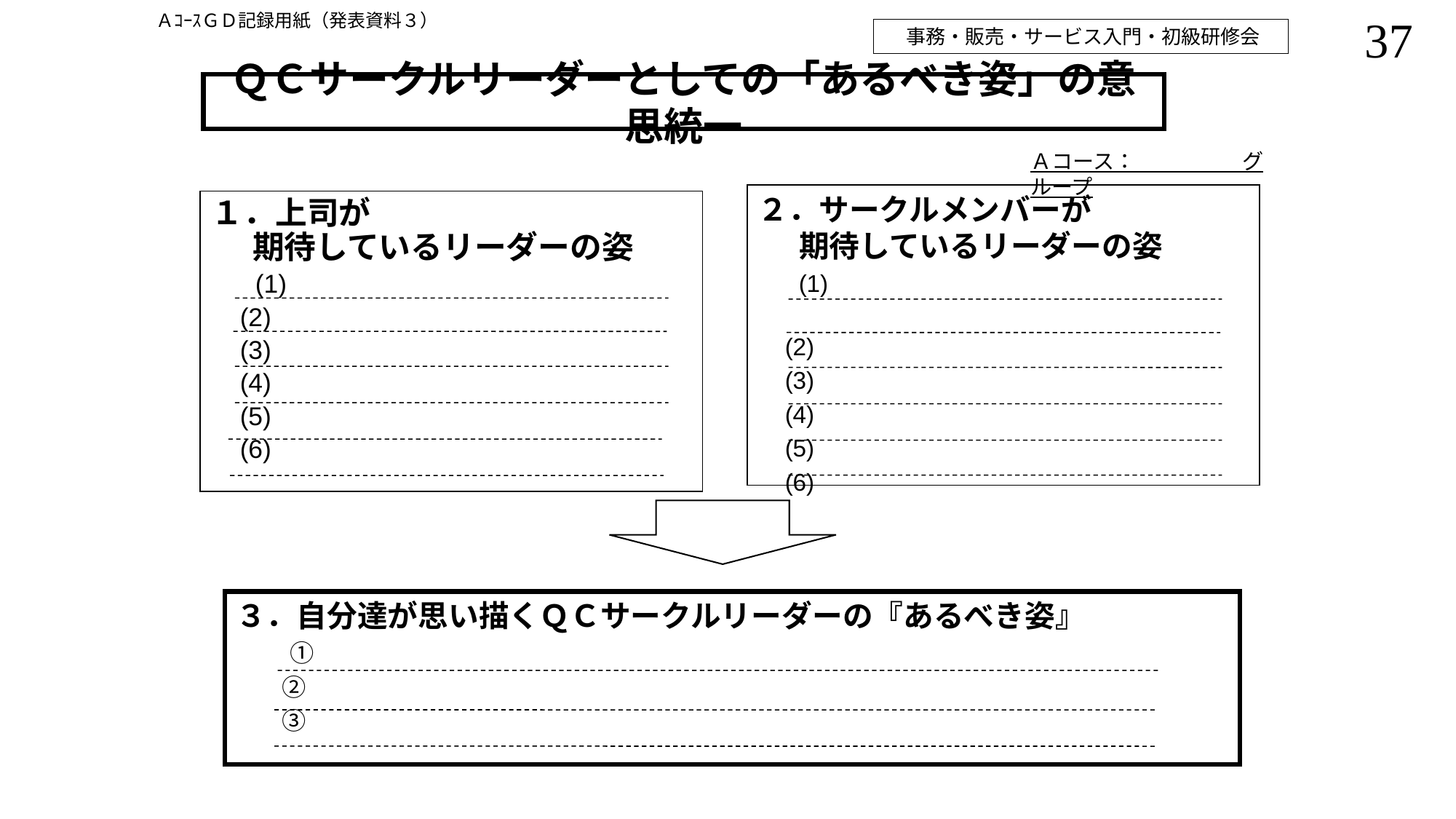

ＡｺｰｽＧＤ記録用紙（発表資料３）
事務・販売・サービス入門・初級研修会
# ＱＣサークルリーダーとしての「あるべき姿」の意思統一
Ａコース：　　　　　グループ
２．サークルメンバーが
期待しているリーダーの姿
　  (1)
    (2)
    (3)
    (4)
    (5)
    (6)
１．上司が
期待しているリーダーの姿
　  (1)
    (2)
    (3)
    (4)
    (5)
    (6)

３．自分達が思い描くＱＣサークルリーダーの『あるべき姿』
　 　①
   　②
   　③